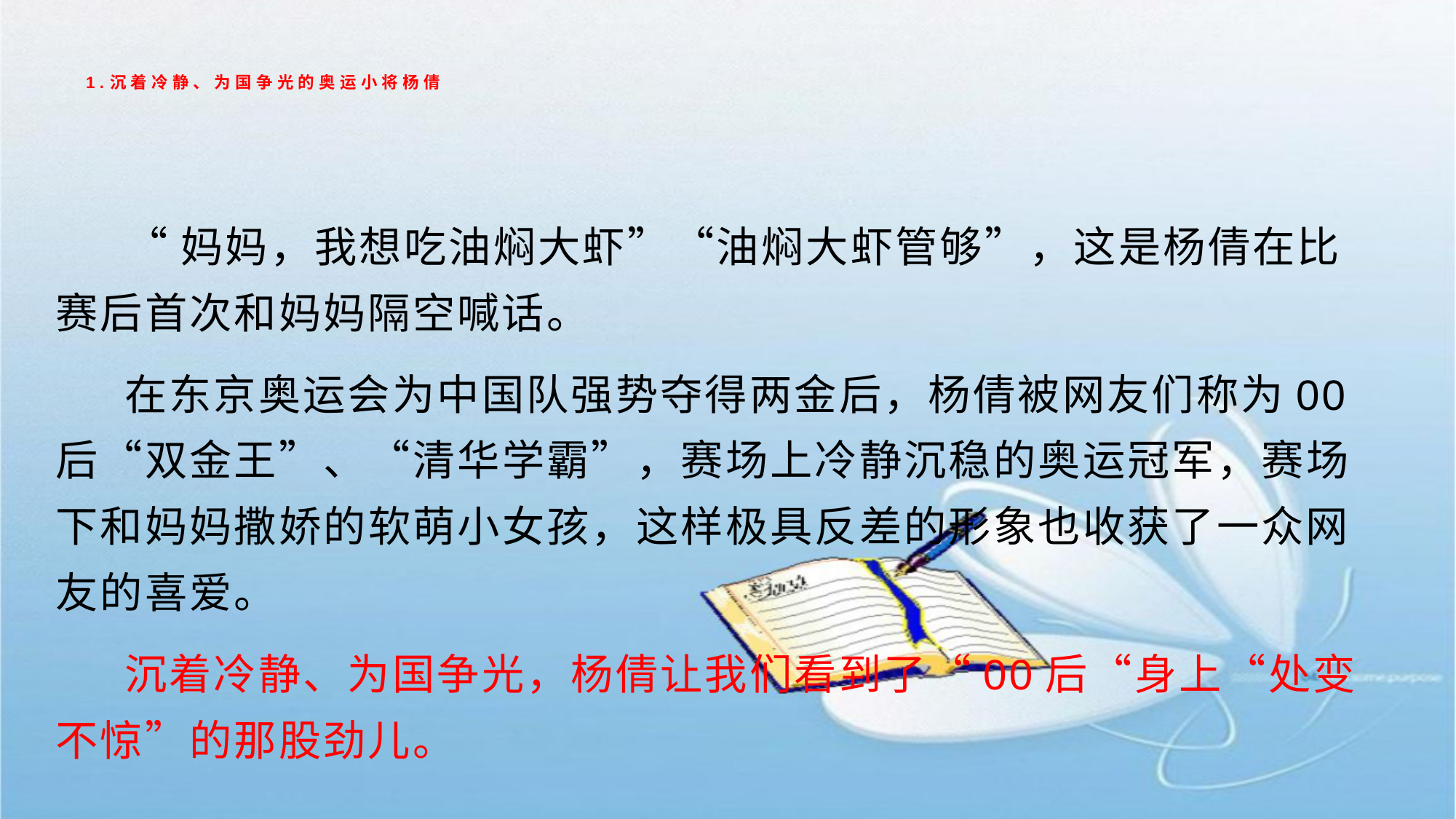

# 1.沉着冷静、为国争光的奥运小将杨倩

      “妈妈，我想吃油焖大虾”“油焖大虾管够”，这是杨倩在比赛后首次和妈妈隔空喊话。
     在东京奥运会为中国队强势夺得两金后，杨倩被网友们称为00后“双金王”、“清华学霸”，赛场上冷静沉稳的奥运冠军，赛场下和妈妈撒娇的软萌小女孩，这样极具反差的形象也收获了一众网友的喜爱。
     沉着冷静、为国争光，杨倩让我们看到了“00后“身上“处变不惊”的那股劲儿。